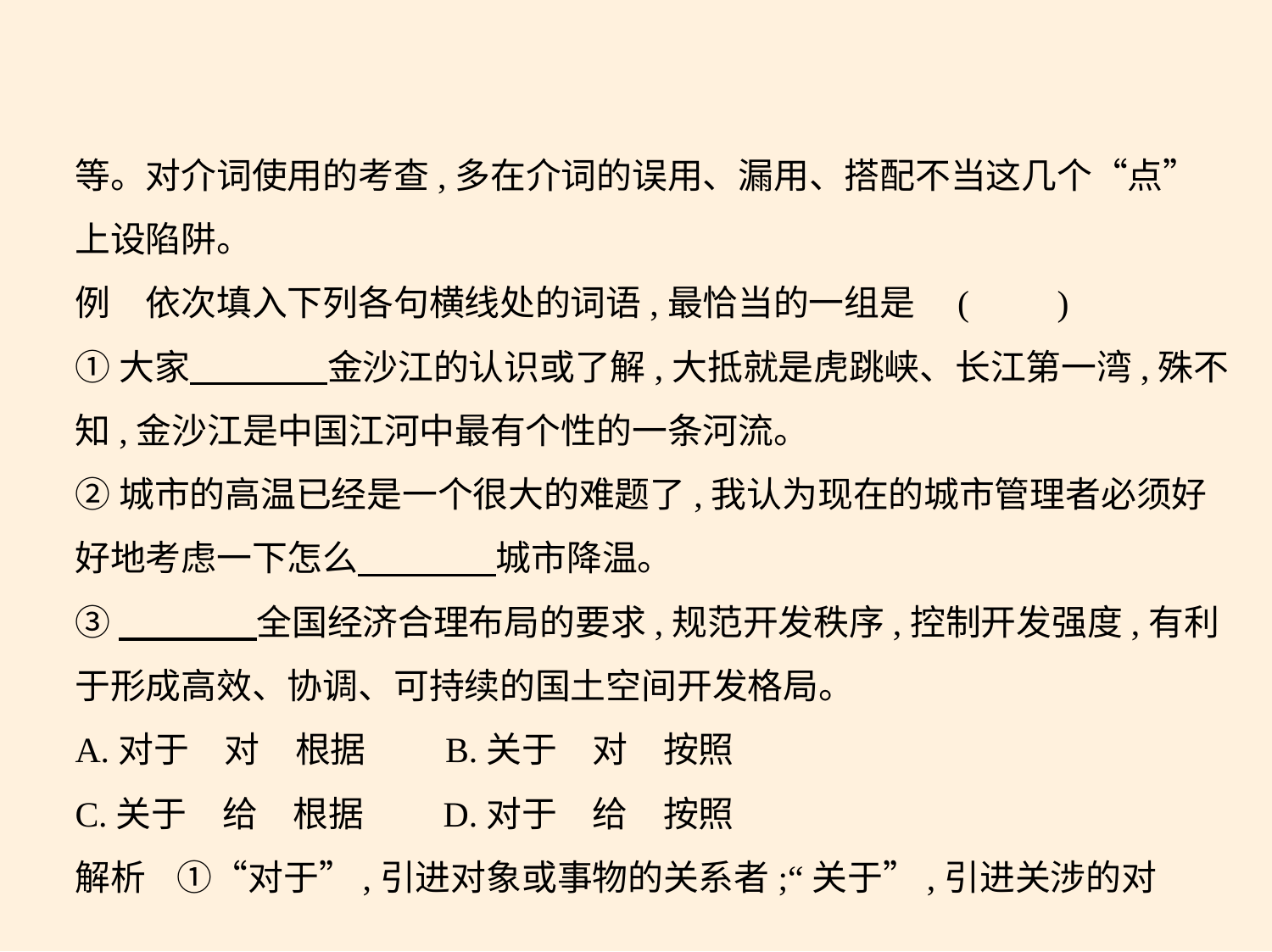

等。对介词使用的考查,多在介词的误用、漏用、搭配不当这几个“点”
上设陷阱。
例　依次填入下列各句横线处的词语,最恰当的一组是 (　　)
①大家　　　    金沙江的认识或了解,大抵就是虎跳峡、长江第一湾,殊不
知,金沙江是中国江河中最有个性的一条河流。
②城市的高温已经是一个很大的难题了,我认为现在的城市管理者必须好
好地考虑一下怎么　　　    城市降温。
③　　　    全国经济合理布局的要求,规范开发秩序,控制开发强度,有利
于形成高效、协调、可持续的国土空间开发格局。
A.对于　对　根据　　B.关于　对　按照
C.关于　给　根据　　D.对于　给　按照
解析    ①“对于”,引进对象或事物的关系者;“关于”,引进关涉的对